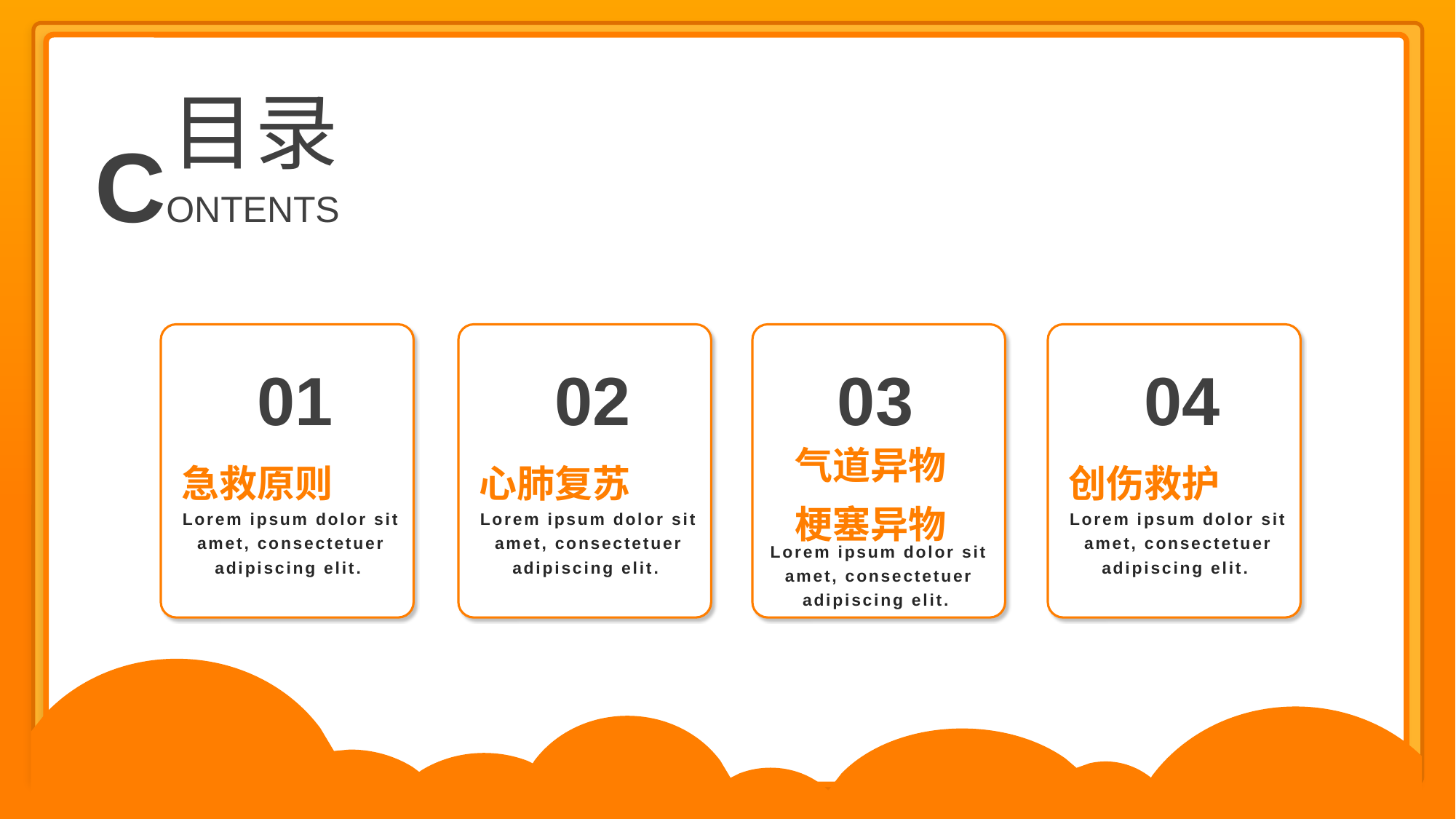

目录
CONTENTS

03

01
02
03
04
气道异物梗塞异物
急救原则
心肺复苏
创伤救护
Lorem ipsum dolor sit amet, consectetuer adipiscing elit.
Lorem ipsum dolor sit amet, consectetuer adipiscing elit.
Lorem ipsum dolor sit amet, consectetuer adipiscing elit.
Lorem ipsum dolor sit amet, consectetuer adipiscing elit.